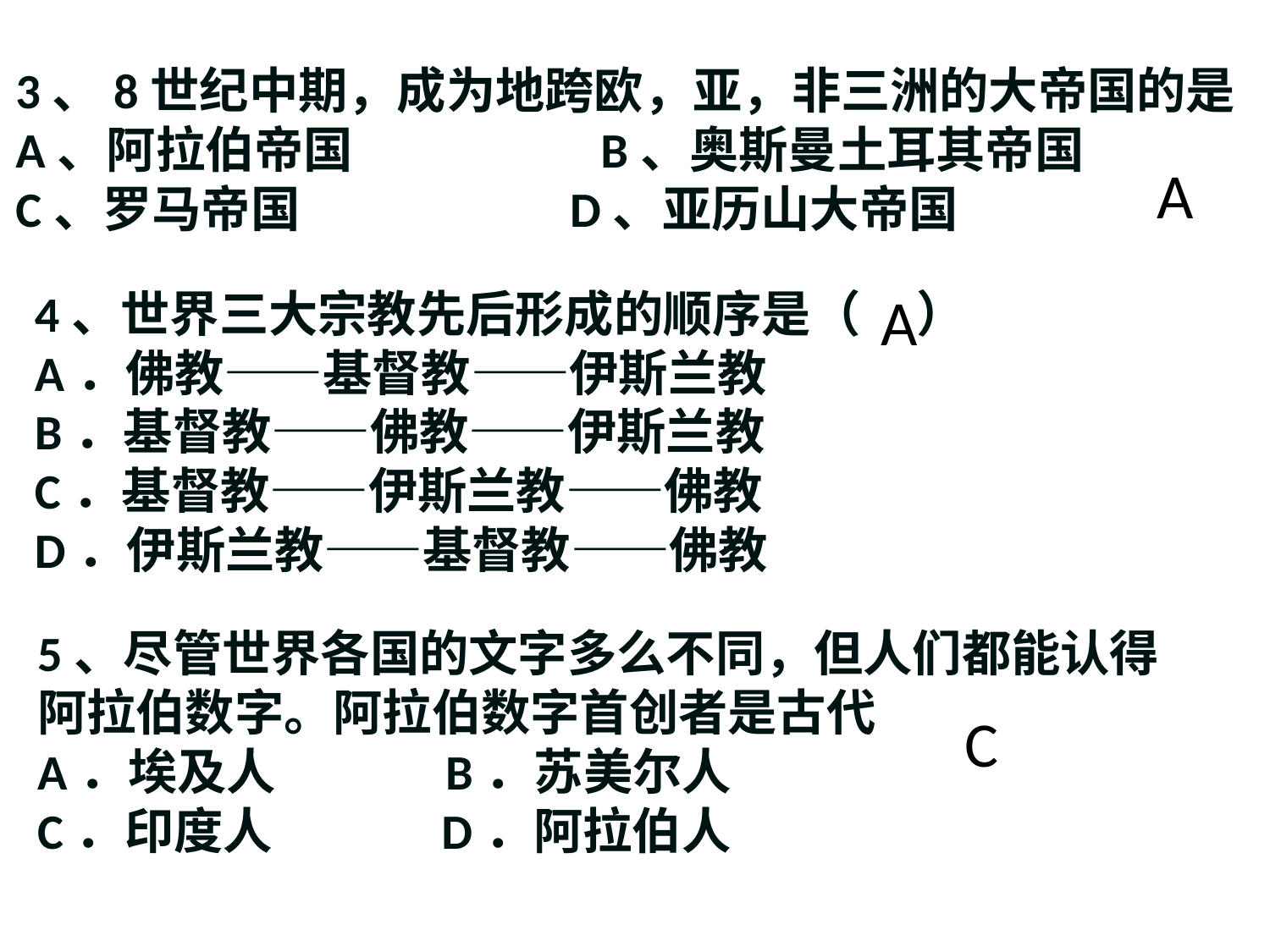

3、8世纪中期，成为地跨欧，亚，非三洲的大帝国的是
A、阿拉伯帝国                     B、奥斯曼土耳其帝国
C、罗马帝国                       D、亚历山大帝国
A
4、世界三大宗教先后形成的顺序是（     ）
A．佛教——基督教——伊斯兰教
B．基督教——佛教——伊斯兰教
C．基督教——伊斯兰教——佛教
D．伊斯兰教——基督教——佛教
A
5、尽管世界各国的文字多么不同，但人们都能认得阿拉伯数字。阿拉伯数字首创者是古代
A．埃及人              B．苏美尔人
C．印度人              D．阿拉伯人
C